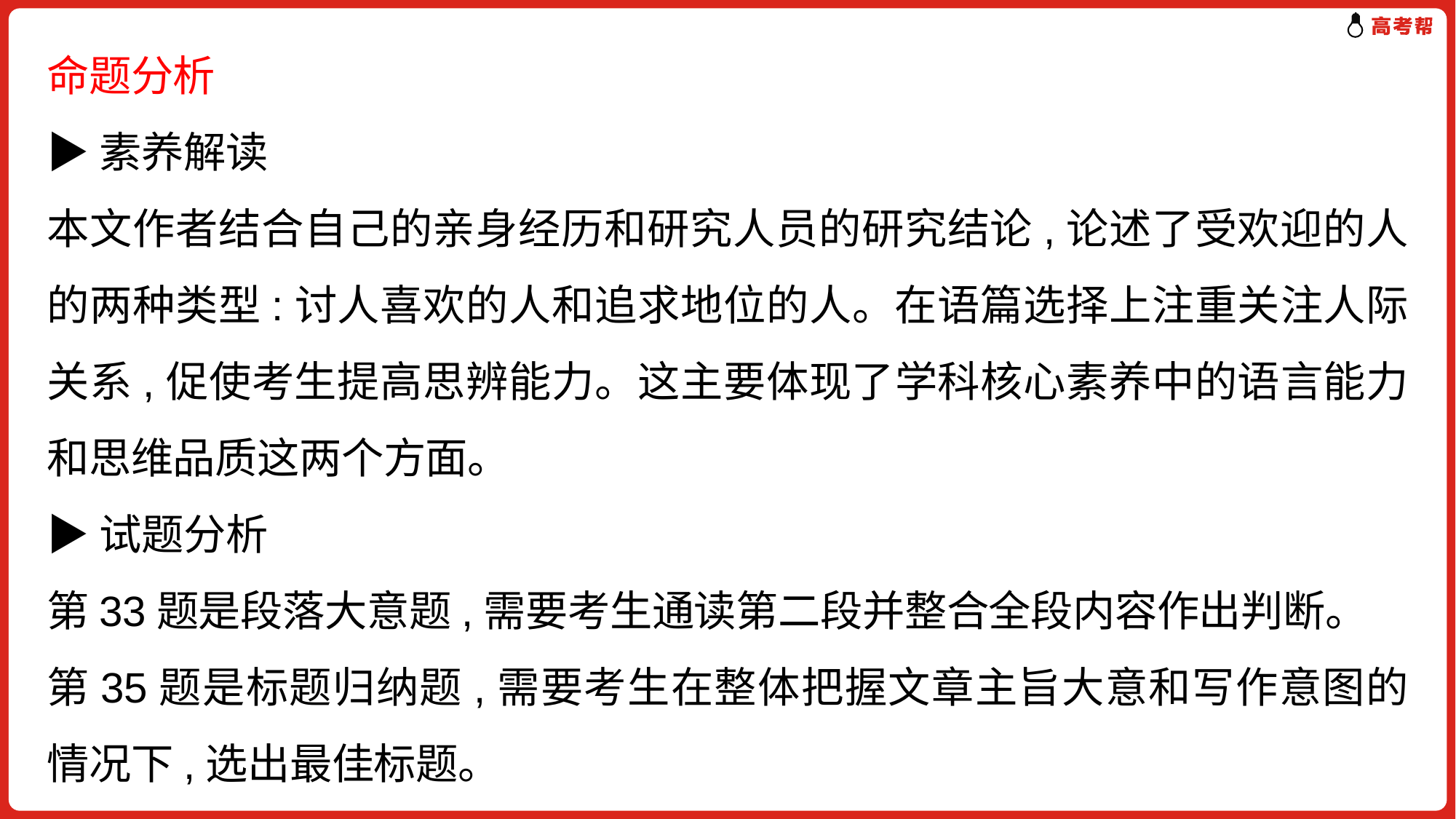

命题分析
▶素养解读
本文作者结合自己的亲身经历和研究人员的研究结论,论述了受欢迎的人的两种类型:讨人喜欢的人和追求地位的人。在语篇选择上注重关注人际关系,促使考生提高思辨能力。这主要体现了学科核心素养中的语言能力和思维品质这两个方面。
▶试题分析
第33题是段落大意题,需要考生通读第二段并整合全段内容作出判断。
第35题是标题归纳题,需要考生在整体把握文章主旨大意和写作意图的情况下,选出最佳标题。